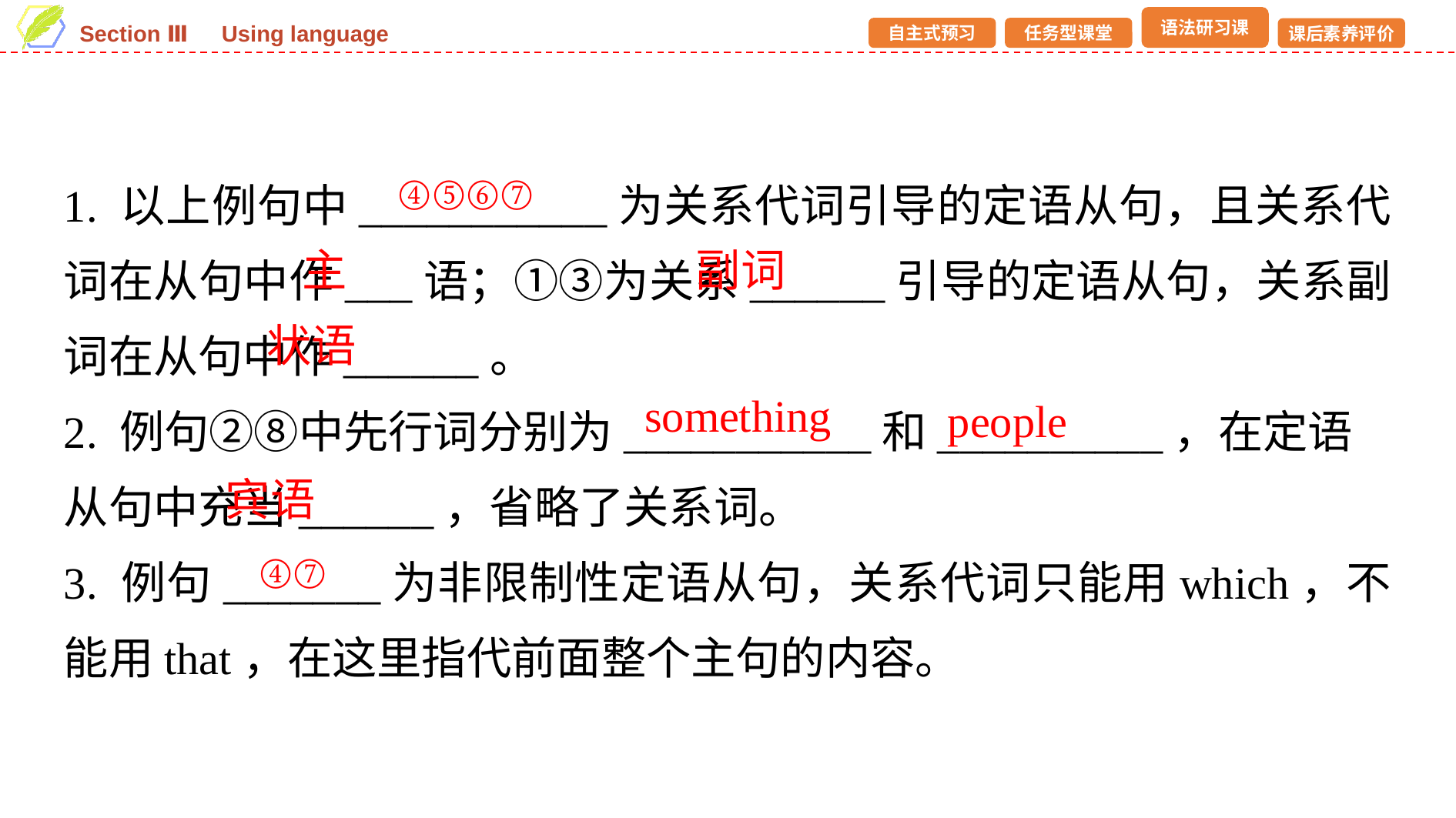

1. 以上例句中___________为关系代词引导的定语从句，且关系代词在从句中作___语；①③为关系______引导的定语从句，关系副词在从句中作______。
2. 例句②⑧中先行词分别为___________和__________，在定语从句中充当______，省略了关系词。
3. 例句_______为非限制性定语从句，关系代词只能用which，不能用that，在这里指代前面整个主句的内容。
④⑤⑥⑦
主
副词
状语
something
people
宾语
④⑦